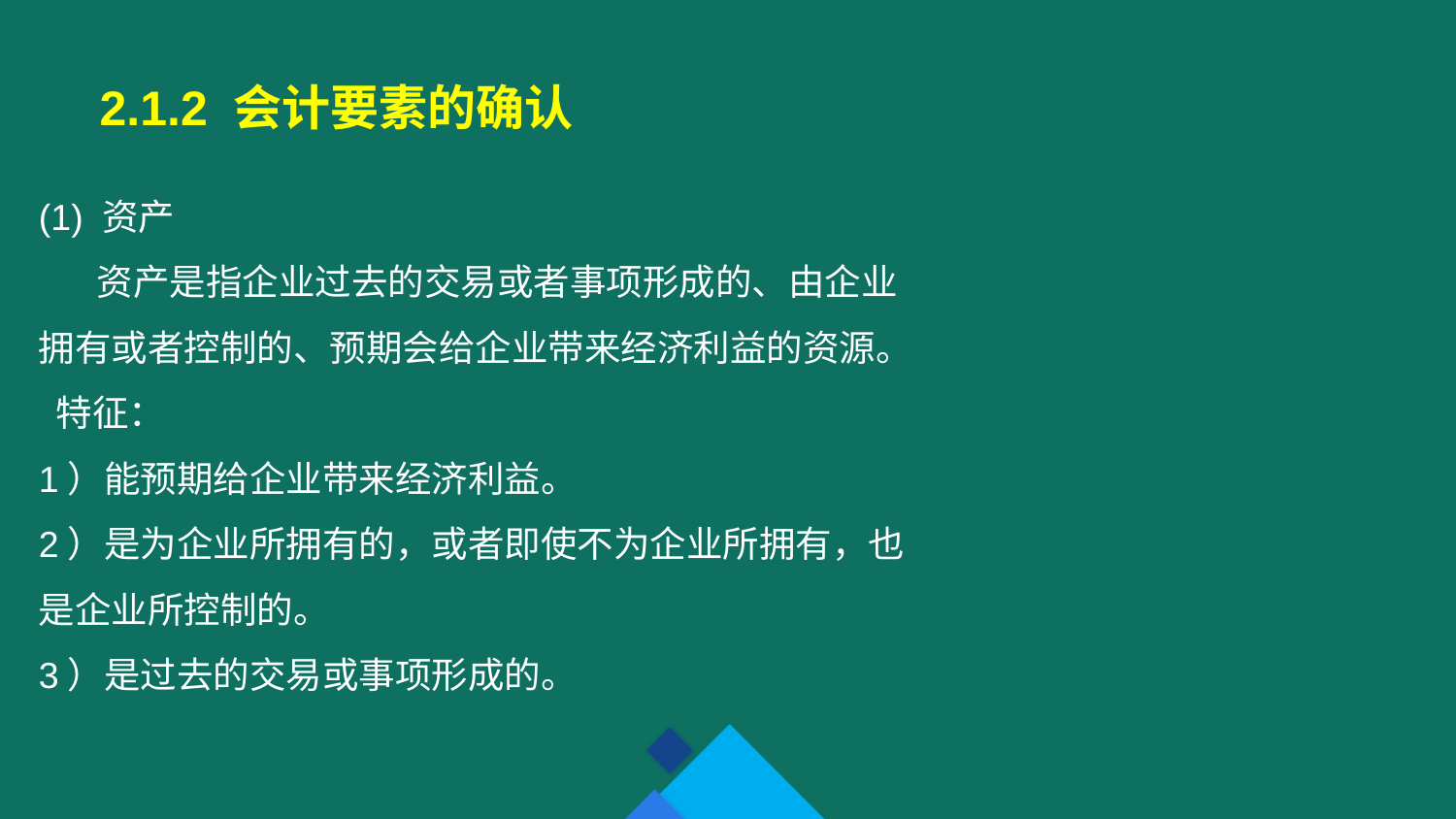

2.1.2 会计要素的确认
(1) 资产
      资产是指企业过去的交易或者事项形成的、由企业拥有或者控制的、预期会给企业带来经济利益的资源。
 特征：
1）能预期给企业带来经济利益。
2）是为企业所拥有的，或者即使不为企业所拥有，也是企业所控制的。
3）是过去的交易或事项形成的。